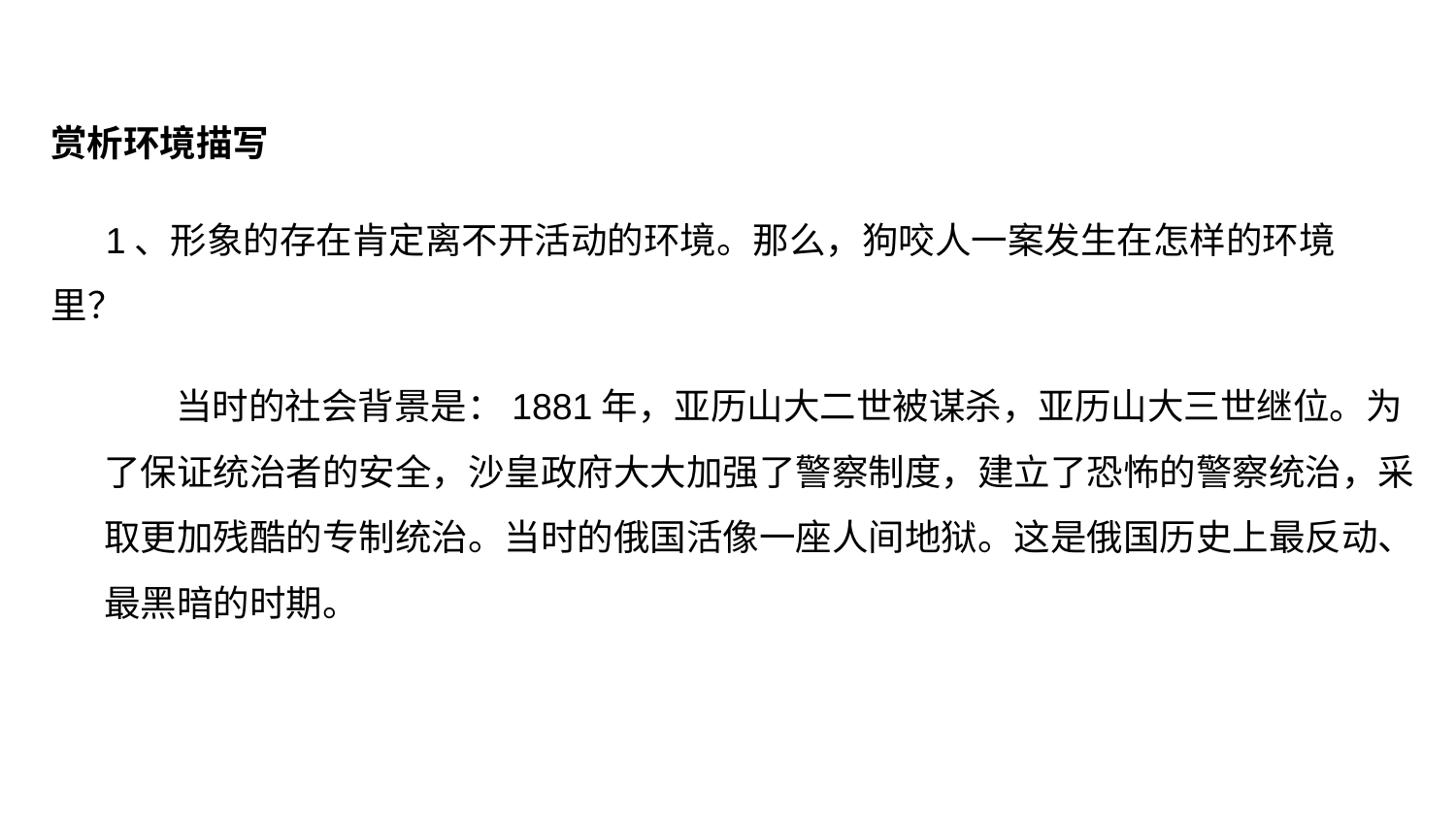

赏析环境描写
1、形象的存在肯定离不开活动的环境。那么，狗咬人一案发生在怎样的环境里？

 当时的社会背景是：1881年，亚历山大二世被谋杀，亚历山大三世继位。为了保证统治者的安全，沙皇政府大大加强了警察制度，建立了恐怖的警察统治，采取更加残酷的专制统治。当时的俄国活像一座人间地狱。这是俄国历史上最反动、最黑暗的时期。